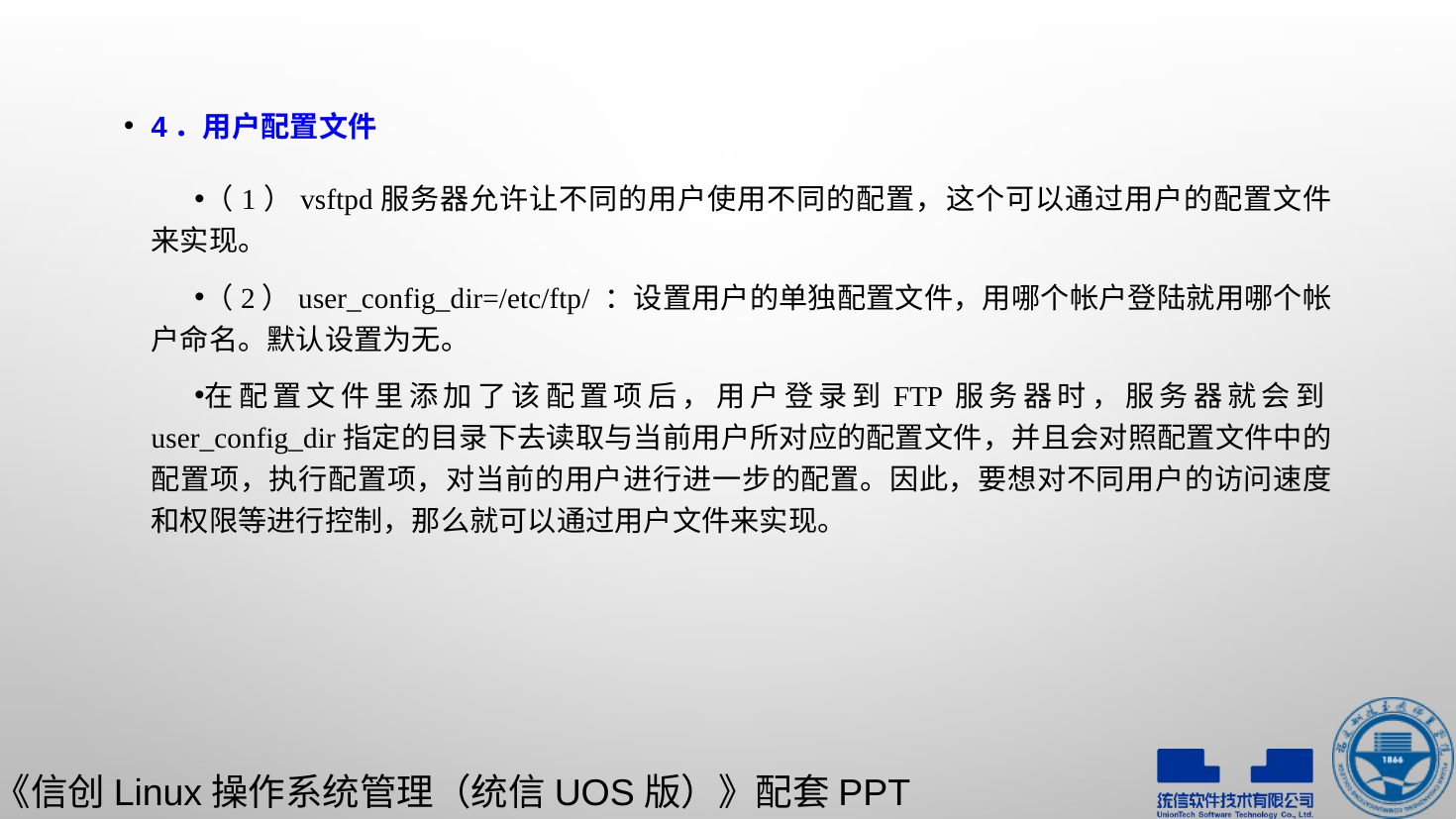

4．用户配置文件
（1）vsftpd服务器允许让不同的用户使用不同的配置，这个可以通过用户的配置文件来实现。
（2）user_config_dir=/etc/ftp/ ：设置用户的单独配置文件，用哪个帐户登陆就用哪个帐户命名。默认设置为无。
在配置文件里添加了该配置项后，用户登录到FTP服务器时，服务器就会到user_config_dir指定的目录下去读取与当前用户所对应的配置文件，并且会对照配置文件中的配置项，执行配置项，对当前的用户进行进一步的配置。因此，要想对不同用户的访问速度和权限等进行控制，那么就可以通过用户文件来实现。